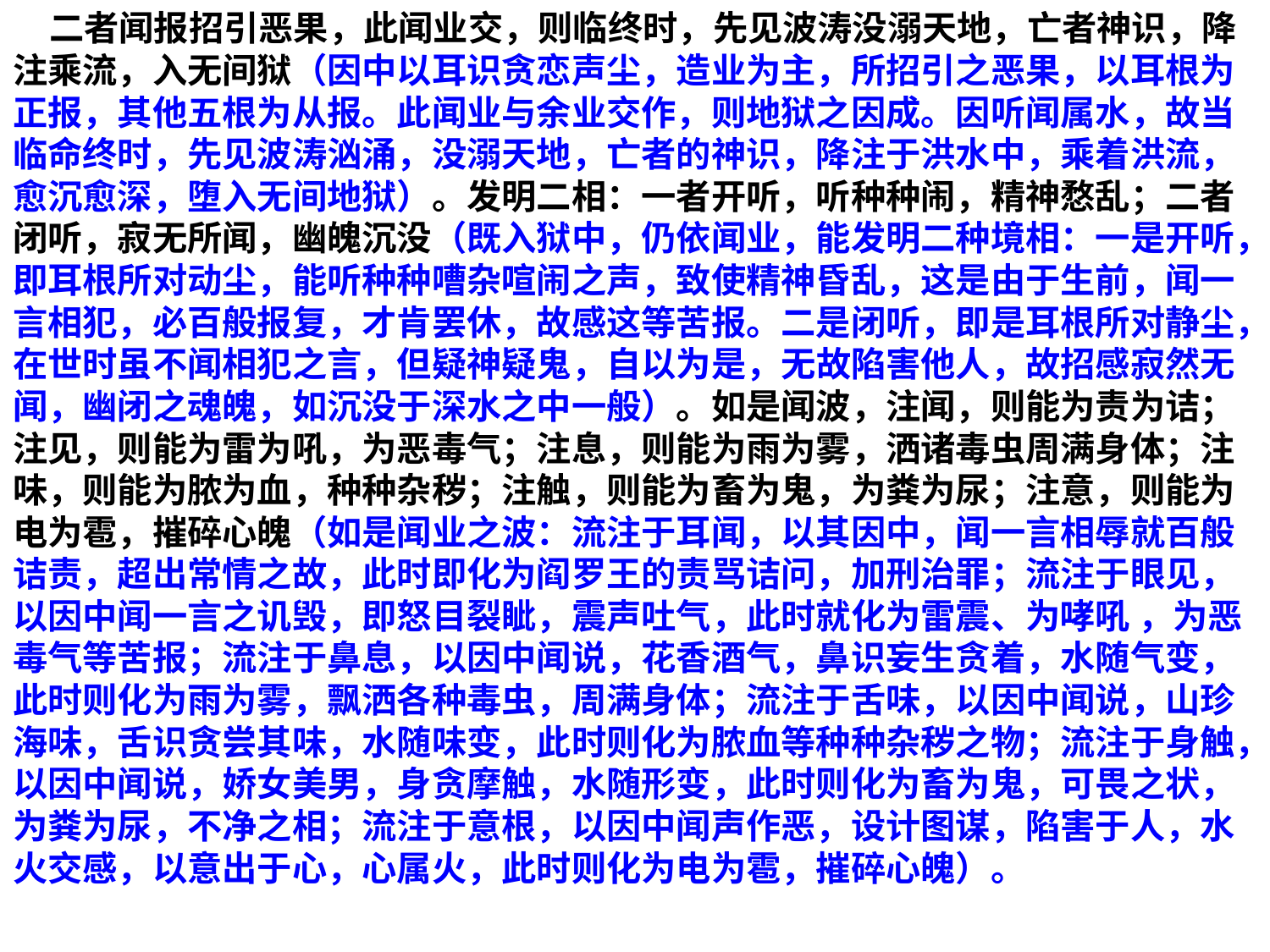

二者闻报招引恶果，此闻业交，则临终时，先见波涛没溺天地，亡者神识，降注乘流，入无间狱（因中以耳识贪恋声尘，造业为主，所招引之恶果，以耳根为正报，其他五根为从报。此闻业与余业交作，则地狱之因成。因听闻属水，故当临命终时，先见波涛汹涌，没溺天地，亡者的神识，降注于洪水中，乘着洪流，愈沉愈深，堕入无间地狱）。发明二相：一者开听，听种种闹，精神愗乱；二者闭听，寂无所闻，幽魄沉没（既入狱中，仍依闻业，能发明二种境相：一是开听，即耳根所对动尘，能听种种嘈杂喧闹之声，致使精神昏乱，这是由于生前，闻一言相犯，必百般报复，才肯罢休，故感这等苦报。二是闭听，即是耳根所对静尘，在世时虽不闻相犯之言，但疑神疑鬼，自以为是，无故陷害他人，故招感寂然无闻，幽闭之魂魄，如沉没于深水之中一般）。如是闻波，注闻，则能为责为诘；注见，则能为雷为吼，为恶毒气；注息，则能为雨为雾，洒诸毒虫周满身体；注味，则能为脓为血，种种杂秽；注触，则能为畜为鬼，为粪为尿；注意，则能为电为雹，摧碎心魄（如是闻业之波：流注于耳闻，以其因中，闻一言相辱就百般诘责，超出常情之故，此时即化为阎罗王的责骂诘问，加刑治罪；流注于眼见，以因中闻一言之讥毁，即怒目裂眦，震声吐气，此时就化为雷震、为哮吼 ，为恶毒气等苦报；流注于鼻息，以因中闻说，花香酒气，鼻识妄生贪着，水随气变，此时则化为雨为雾，飘洒各种毒虫，周满身体；流注于舌味，以因中闻说，山珍海味，舌识贪尝其味，水随味变，此时则化为脓血等种种杂秽之物；流注于身触，以因中闻说，娇女美男，身贪摩触，水随形变，此时则化为畜为鬼，可畏之状，为粪为尿，不净之相；流注于意根，以因中闻声作恶，设计图谋，陷害于人，水火交感，以意出于心，心属火，此时则化为电为雹，摧碎心魄）。